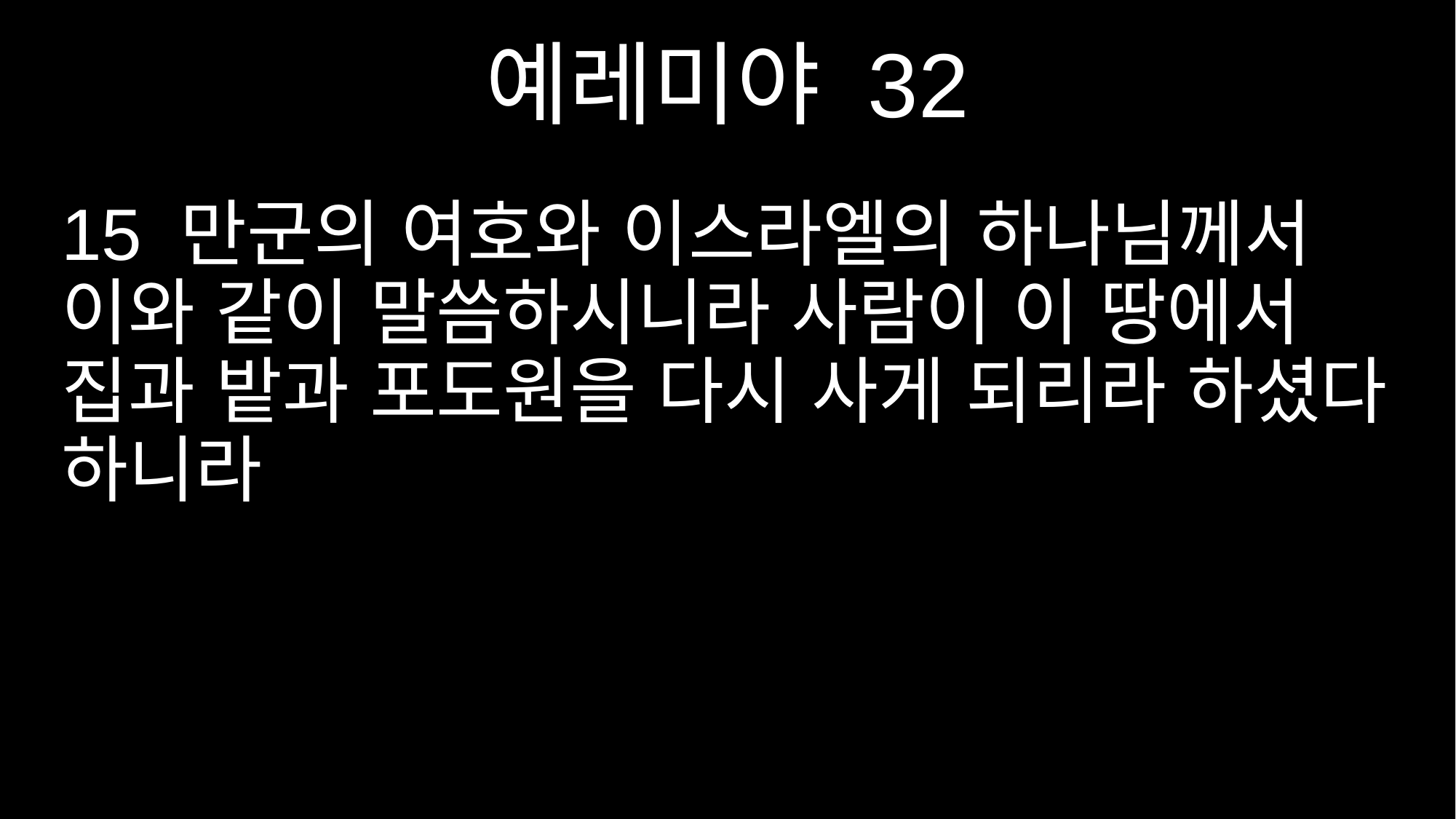

예레미야 32
15 만군의 여호와 이스라엘의 하나님께서 이와 같이 말씀하시니라 사람이 이 땅에서 집과 밭과 포도원을 다시 사게 되리라 하셨다 하니라